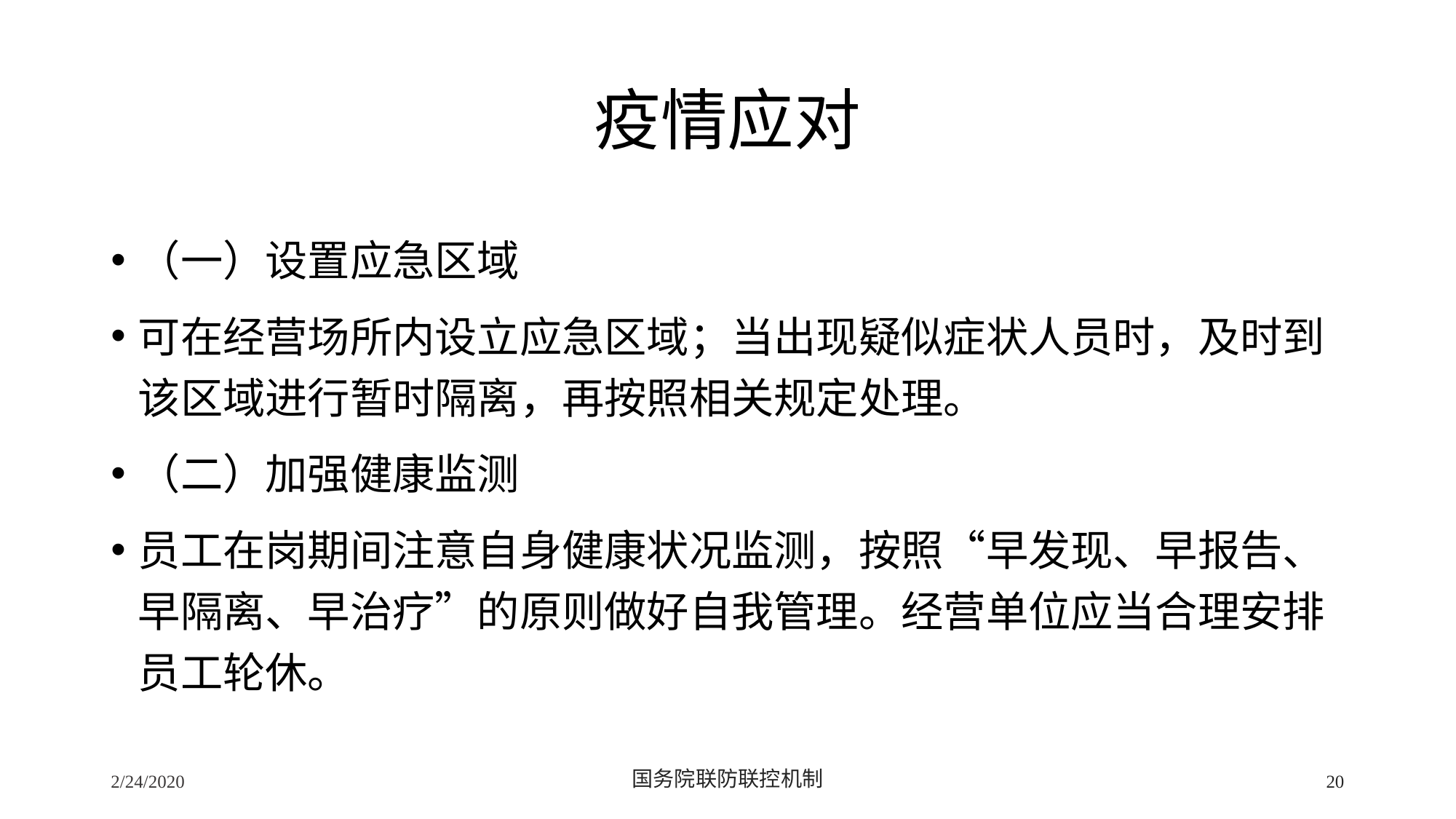

# 疫情应对
（一）设置应急区域
可在经营场所内设立应急区域；当出现疑似症状人员时，及时到该区域进行暂时隔离，再按照相关规定处理。
（二）加强健康监测
员工在岗期间注意自身健康状况监测，按照“早发现、早报告、早隔离、早治疗”的原则做好自我管理。经营单位应当合理安排员工轮休。
2/24/2020
国务院联防联控机制
20